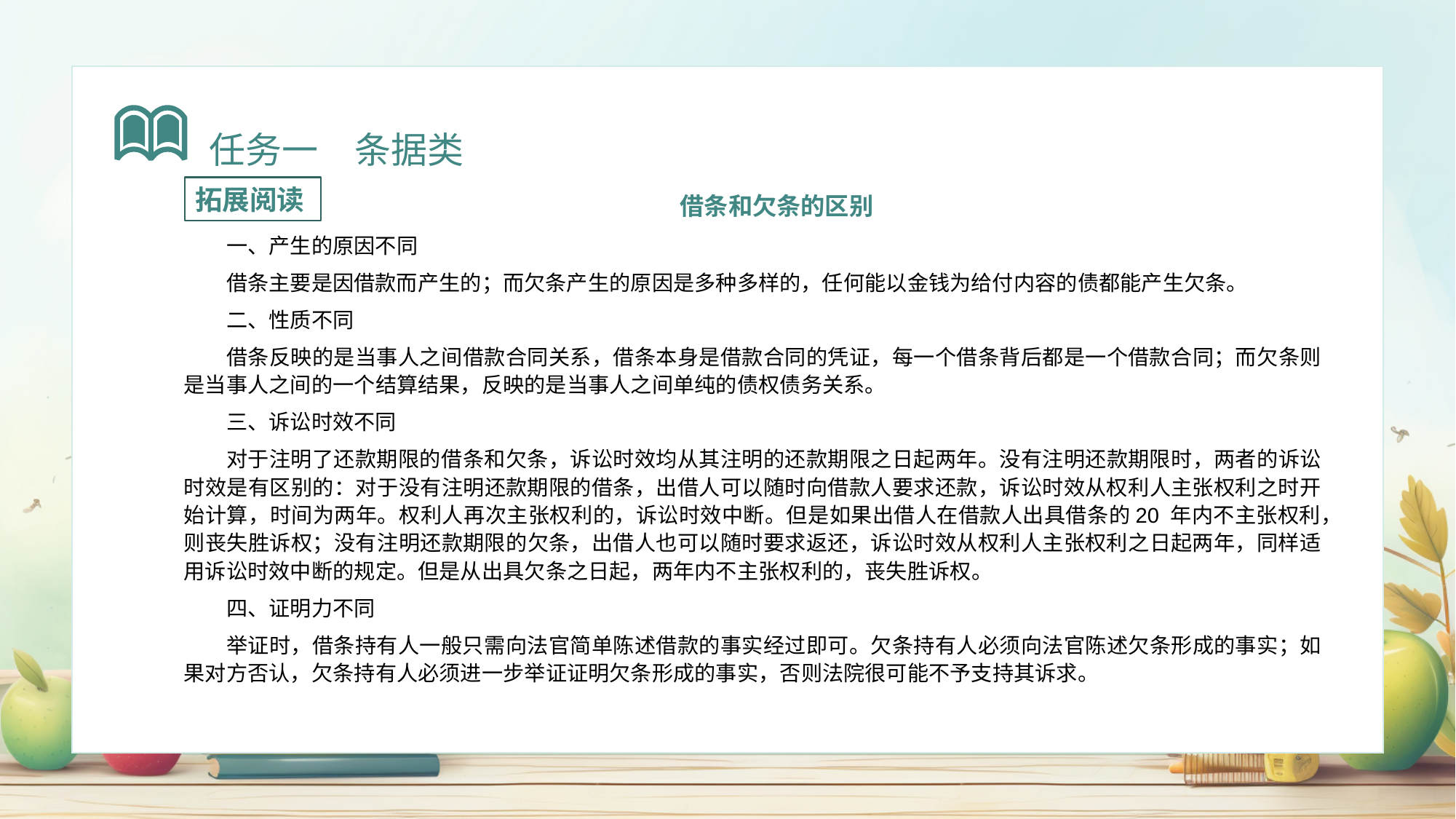

任务一　条据类

拓展阅读
借条和欠条的区别
一、产生的原因不同
借条主要是因借款而产生的；而欠条产生的原因是多种多样的，任何能以金钱为给付内容的债都能产生欠条。
二、性质不同
借条反映的是当事人之间借款合同关系，借条本身是借款合同的凭证，每一个借条背后都是一个借款合同；而欠条则是当事人之间的一个结算结果，反映的是当事人之间单纯的债权债务关系。
三、诉讼时效不同
对于注明了还款期限的借条和欠条，诉讼时效均从其注明的还款期限之日起两年。没有注明还款期限时，两者的诉讼时效是有区别的：对于没有注明还款期限的借条，出借人可以随时向借款人要求还款，诉讼时效从权利人主张权利之时开始计算，时间为两年。权利人再次主张权利的，诉讼时效中断。但是如果出借人在借款人出具借条的20 年内不主张权利，则丧失胜诉权；没有注明还款期限的欠条，出借人也可以随时要求返还，诉讼时效从权利人主张权利之日起两年，同样适用诉讼时效中断的规定。但是从出具欠条之日起，两年内不主张权利的，丧失胜诉权。
四、证明力不同
举证时，借条持有人一般只需向法官简单陈述借款的事实经过即可。欠条持有人必须向法官陈述欠条形成的事实；如果对方否认，欠条持有人必须进一步举证证明欠条形成的事实，否则法院很可能不予支持其诉求。